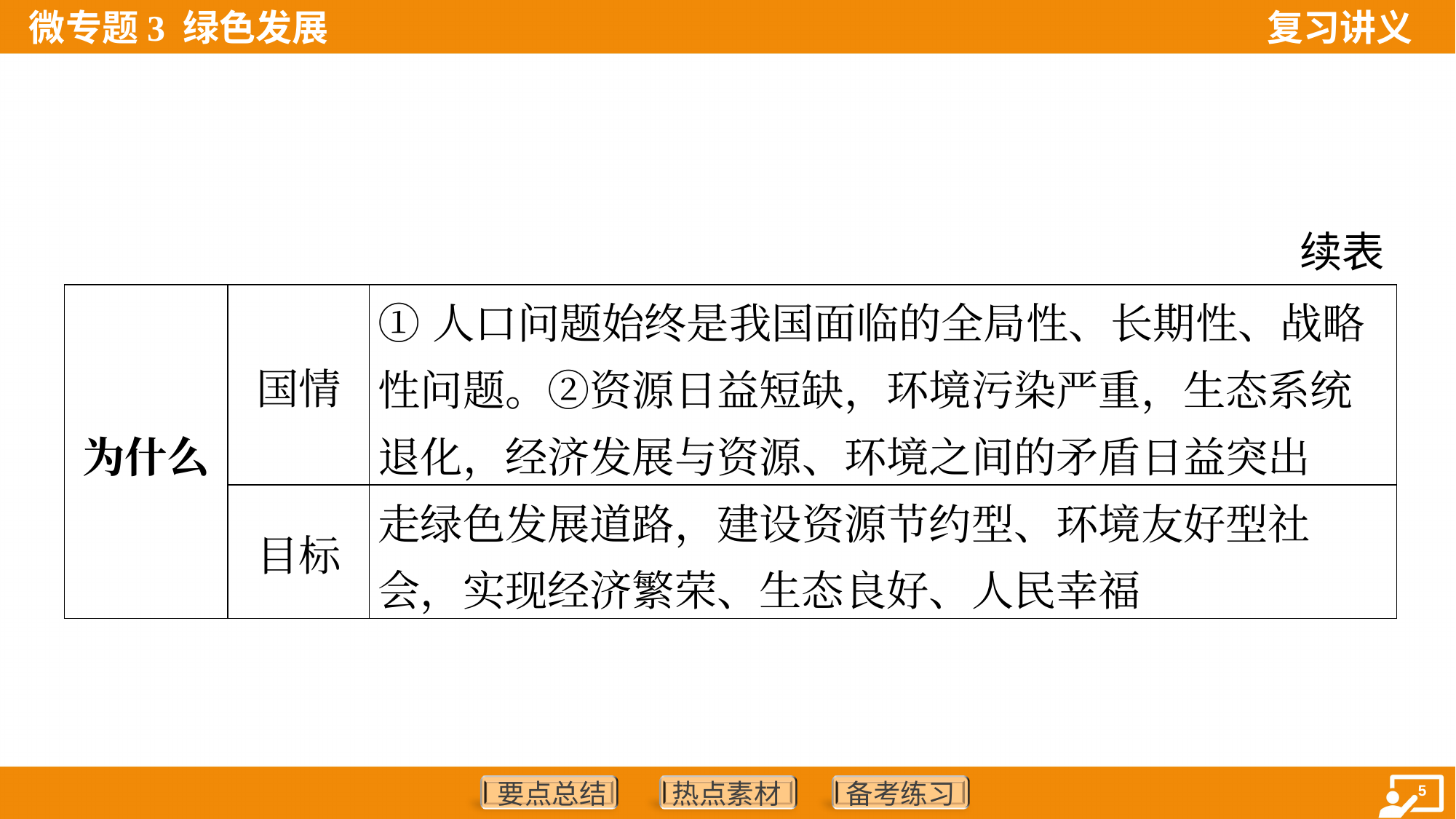

续表
| 为什么 | 国情 | ①人口问题始终是我国面临的全局性、长期性、战略性问题。②资源日益短缺，环境污染严重，生态系统退化，经济发展与资源、环境之间的矛盾日益突出 |
| --- | --- | --- |
|  | 目标 | 走绿色发展道路，建设资源节约型、环境友好型社会，实现经济繁荣、生态良好、人民幸福 |